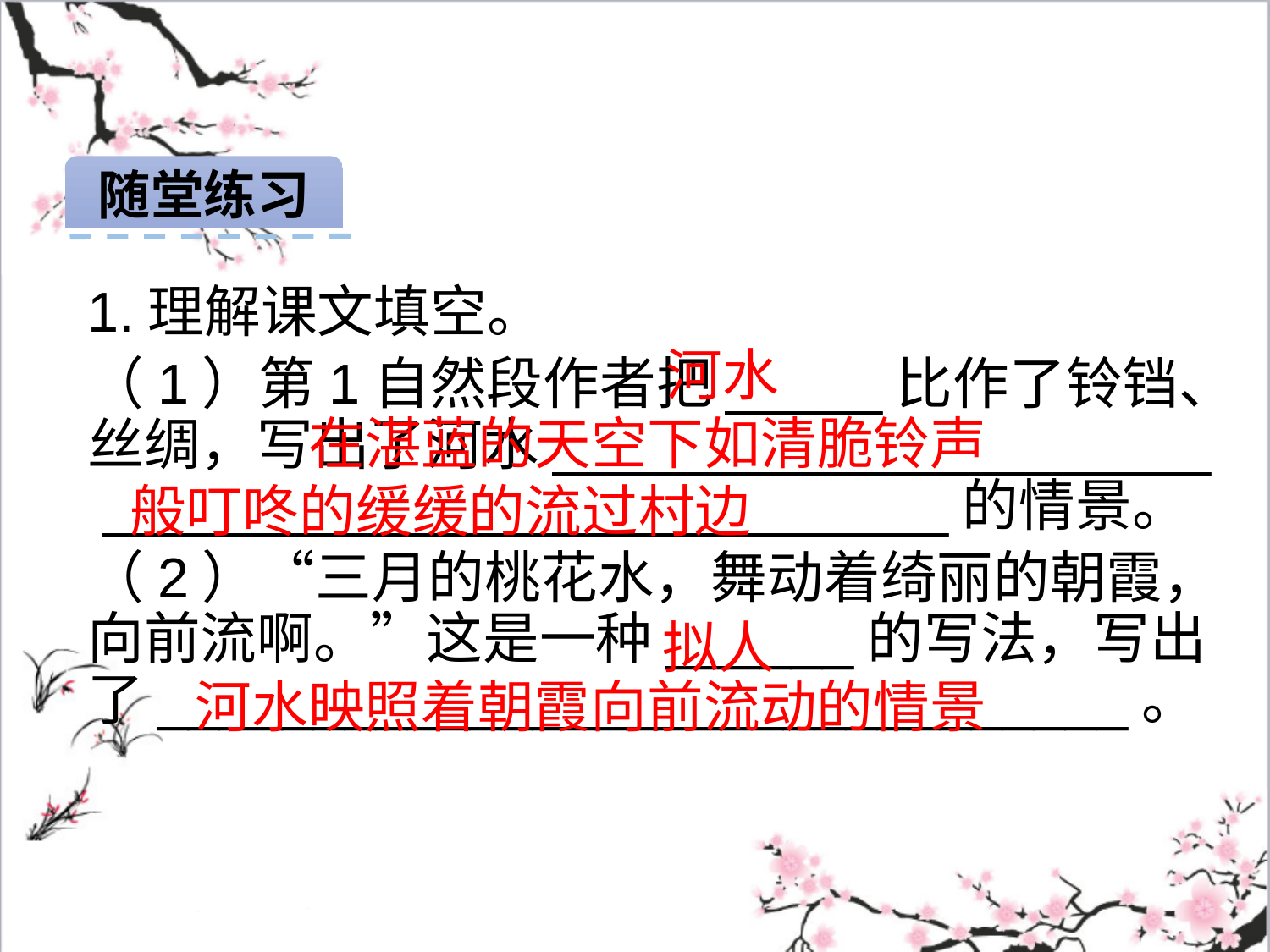

随堂练习
1.理解课文填空。
（1）第1自然段作者把_____比作了铃铛、丝绸，写出了河水_____________________  ___________________________的情景。
（2）“三月的桃花水，舞动着绮丽的朝霞，向前流啊。”这是一种______的写法，写出了_______________________________。
河水
             在湛蓝的天空下如清脆铃声
般叮咚的缓缓的流过村边
拟人
河水映照着朝霞向前流动的情景